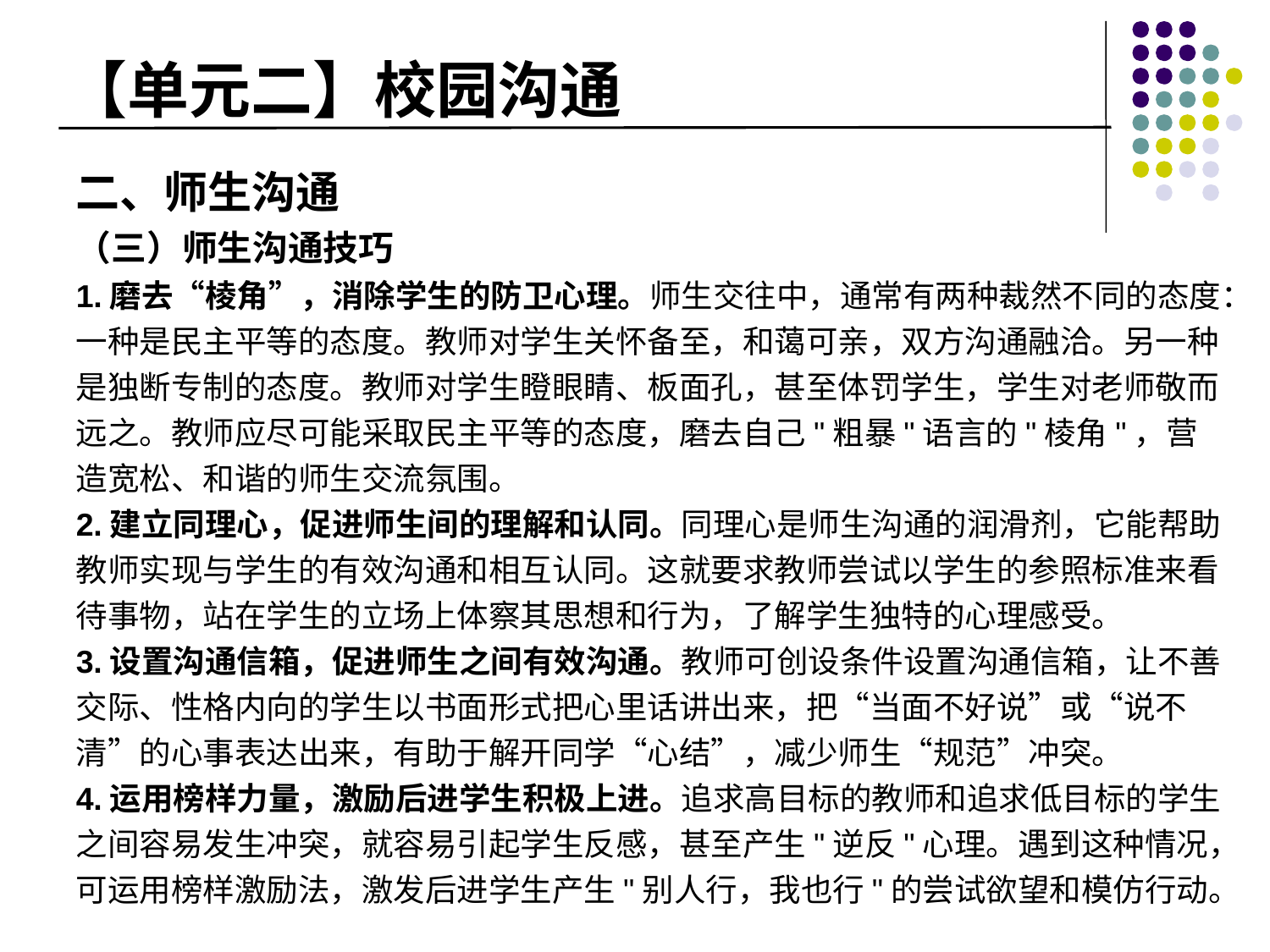

# 【单元二】校园沟通
二、师生沟通
（三）师生沟通技巧
1.磨去“棱角”，消除学生的防卫心理。师生交往中，通常有两种裁然不同的态度：一种是民主平等的态度。教师对学生关怀备至，和蔼可亲，双方沟通融洽。另一种是独断专制的态度。教师对学生瞪眼睛、板面孔，甚至体罚学生，学生对老师敬而远之。教师应尽可能采取民主平等的态度，磨去自己"粗暴"语言的"棱角"，营造宽松、和谐的师生交流氛围。
2.建立同理心，促进师生间的理解和认同。同理心是师生沟通的润滑剂，它能帮助教师实现与学生的有效沟通和相互认同。这就要求教师尝试以学生的参照标准来看待事物，站在学生的立场上体察其思想和行为，了解学生独特的心理感受。
3.设置沟通信箱，促进师生之间有效沟通。教师可创设条件设置沟通信箱，让不善交际、性格内向的学生以书面形式把心里话讲出来，把“当面不好说”或“说不清”的心事表达出来，有助于解开同学“心结”，减少师生“规范”冲突。
4.运用榜样力量，激励后进学生积极上进。追求高目标的教师和追求低目标的学生之间容易发生冲突，就容易引起学生反感，甚至产生"逆反"心理。遇到这种情况，可运用榜样激励法，激发后进学生产生"别人行，我也行"的尝试欲望和模仿行动。